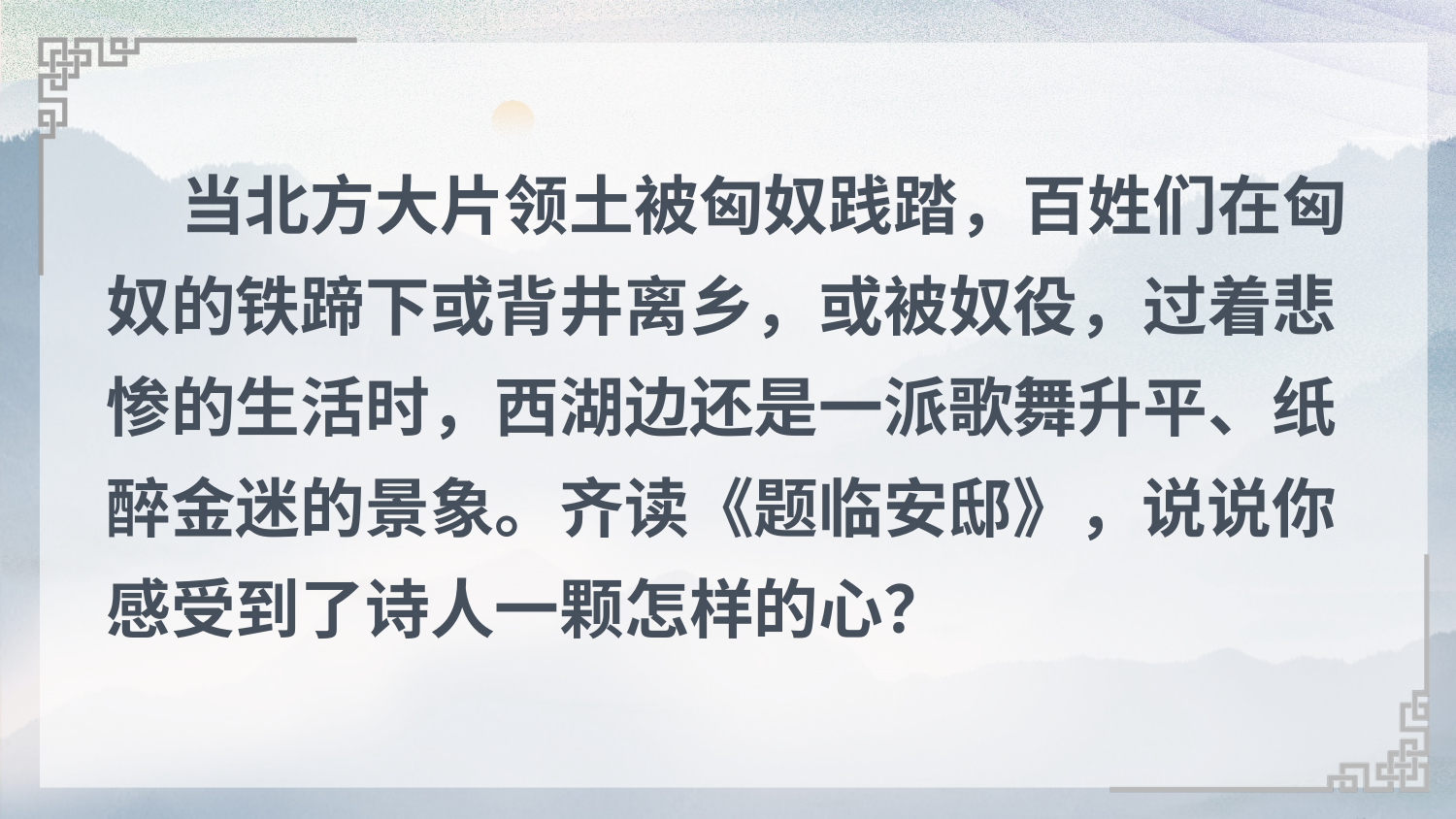

当北方大片领土被匈奴践踏，百姓们在匈奴的铁蹄下或背井离乡，或被奴役，过着悲惨的生活时，西湖边还是一派歌舞升平、纸醉金迷的景象。齐读《题临安邸》，说说你感受到了诗人一颗怎样的心？